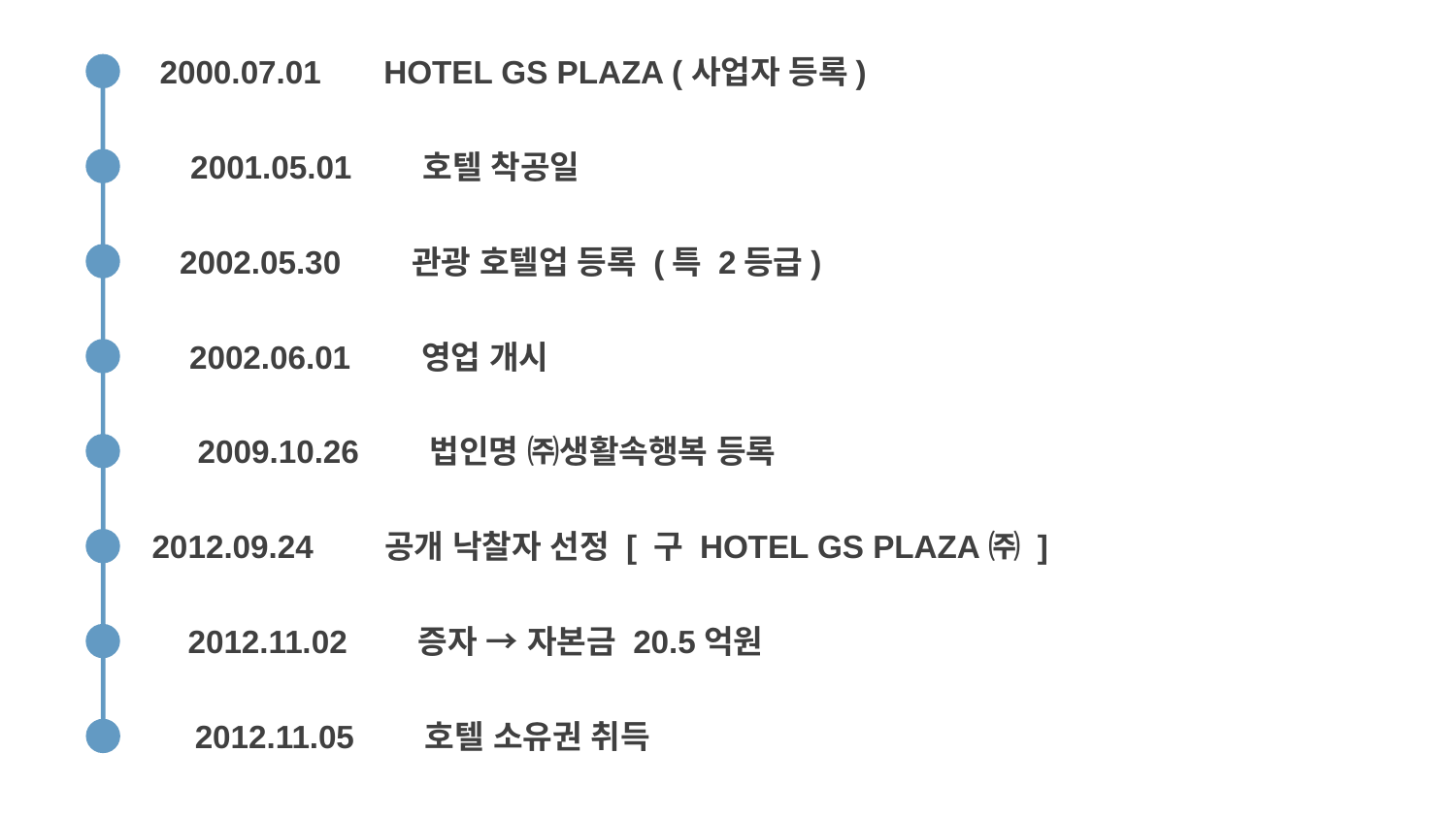

2000.07.01       HOTEL GS PLAZA (사업자 등록)

2001.05.01       호텔 착공일

2002.05.30       관광 호텔업 등록 (특 2등급)

2002.06.01       영업 개시

2009.10.26       법인명 ㈜생활속행복 등록

2012.09.24       공개 낙찰자 선정 [ 구 HOTEL GS PLAZA㈜ ]

2012.11.02       증자 → 자본금 20.5억원

2012.11.05       호텔 소유권 취득